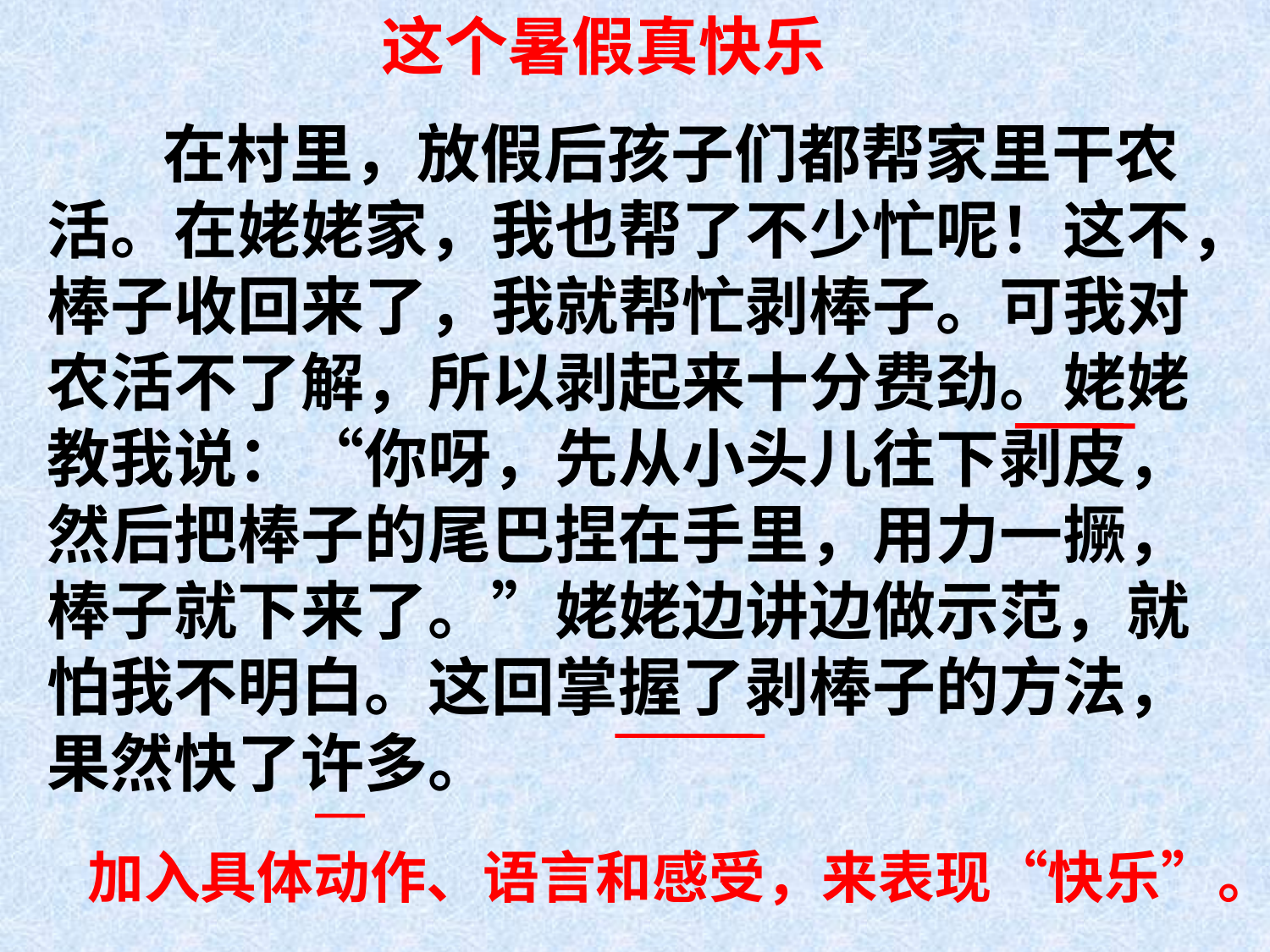

这个暑假真快乐
       在村里，放假后孩子们都帮家里干农活。在姥姥家，我也帮了不少忙呢！这不，棒子收回来了，我就帮忙剥棒子。可我对农活不了解，所以剥起来十分费劲。姥姥教我说：“你呀，先从小头儿往下剥皮，然后把棒子的尾巴捏在手里，用力一撅，棒子就下来了。”姥姥边讲边做示范，就怕我不明白。这回掌握了剥棒子的方法，果然快了许多。

加入具体动作、语言和感受，来表现“快乐”。